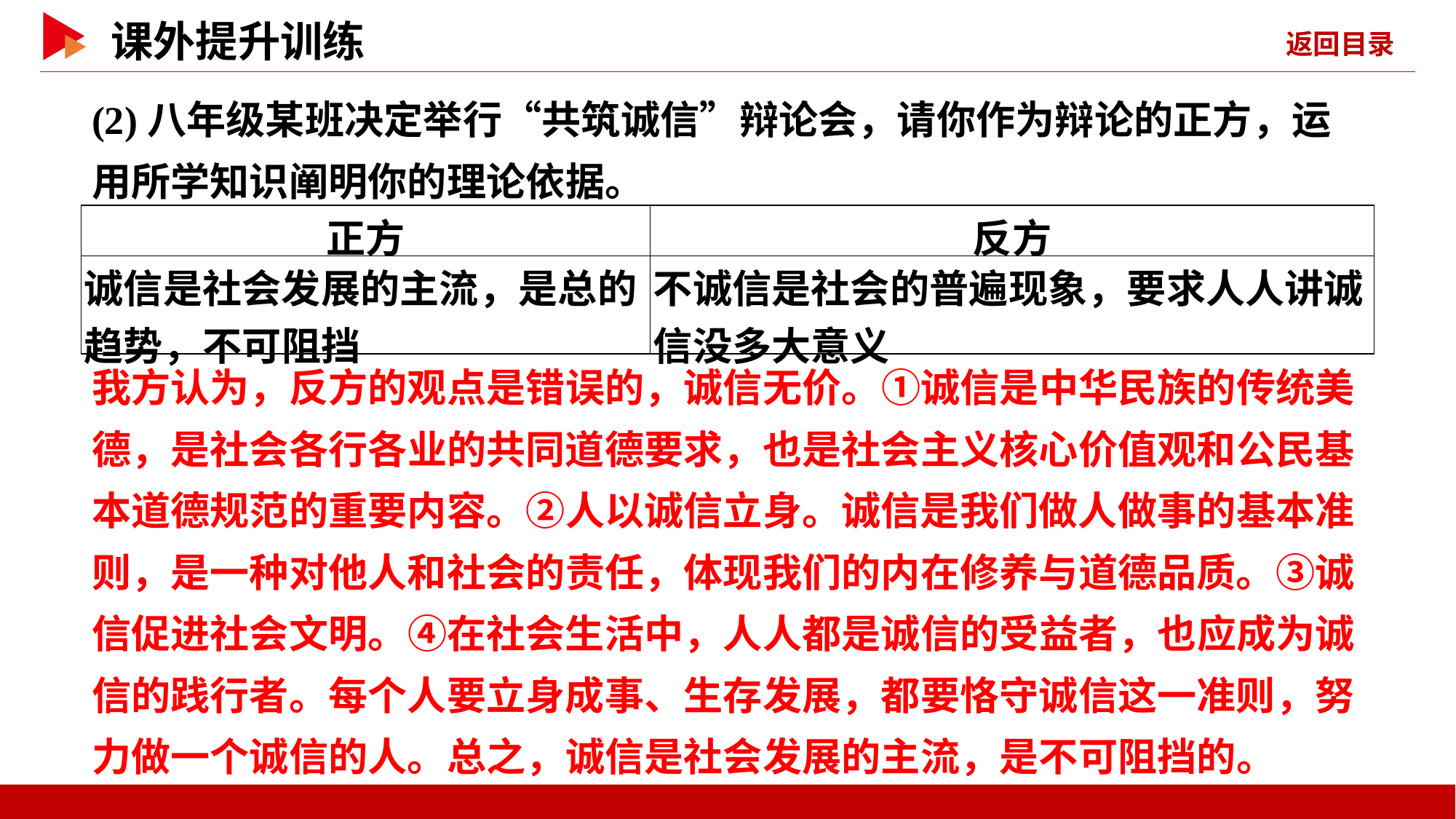

(2)八年级某班决定举行“共筑诚信”辩论会，请你作为辩论的正方，运用所学知识阐明你的理论依据。
| 正方 | 反方 |
| --- | --- |
| 诚信是社会发展的主流，是总的趋势，不可阻挡 | 不诚信是社会的普遍现象，要求人人讲诚信没多大意义 |
我方认为，反方的观点是错误的，诚信无价。①诚信是中华民族的传统美德，是社会各行各业的共同道德要求，也是社会主义核心价值观和公民基本道德规范的重要内容。②人以诚信立身。诚信是我们做人做事的基本准则，是一种对他人和社会的责任，体现我们的内在修养与道德品质。③诚信促进社会文明。④在社会生活中，人人都是诚信的受益者，也应成为诚信的践行者。每个人要立身成事、生存发展，都要恪守诚信这一准则，努力做一个诚信的人。总之，诚信是社会发展的主流，是不可阻挡的。